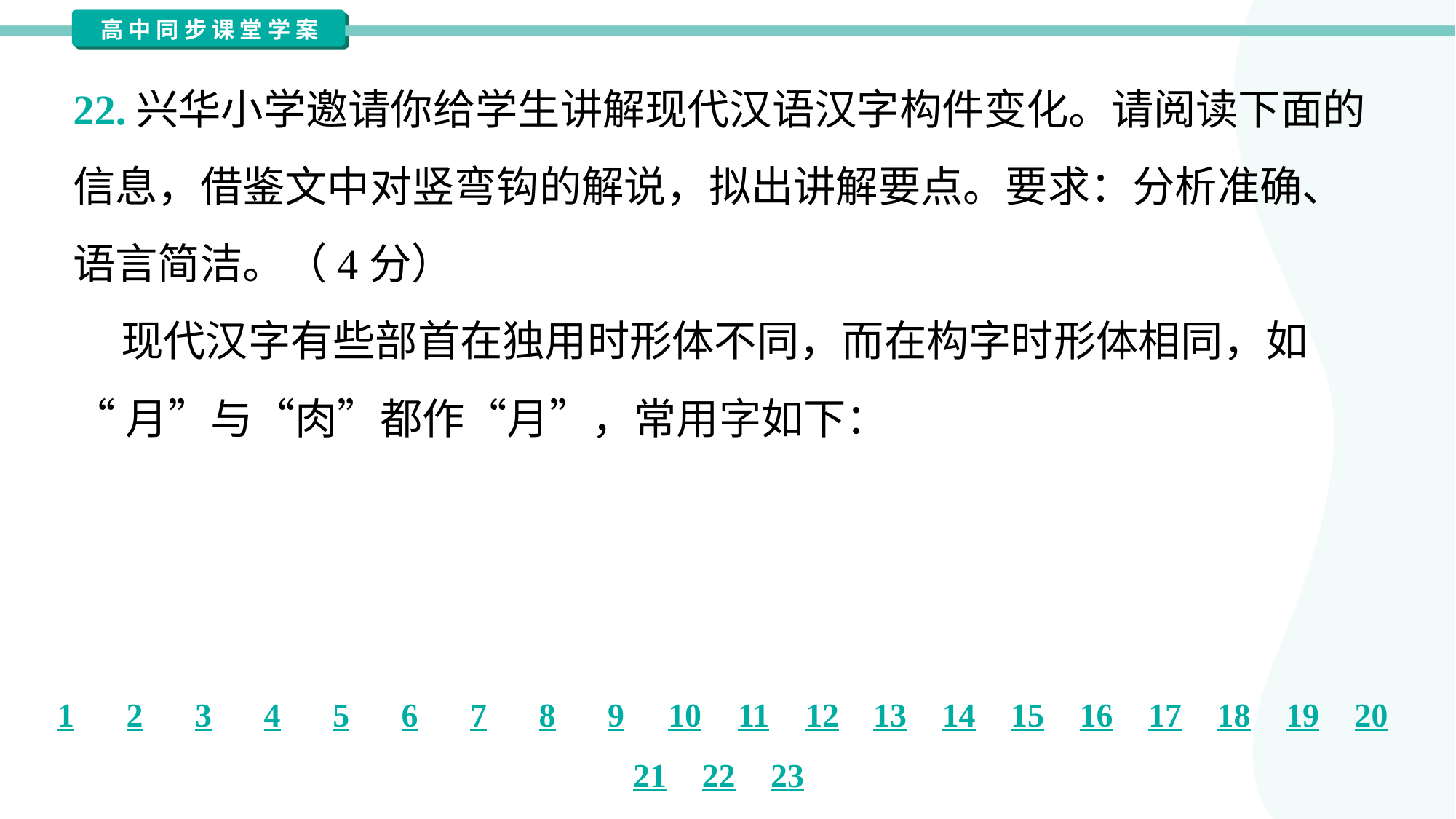

22.兴华小学邀请你给学生讲解现代汉语汉字构件变化。请阅读下面的
信息，借鉴文中对竖弯钩的解说，拟出讲解要点。要求：分析准确、
语言简洁。（4分）
    现代汉字有些部首在独用时形体不同，而在构字时形体相同，如
“月”与“肉”都作“月”，常用字如下：